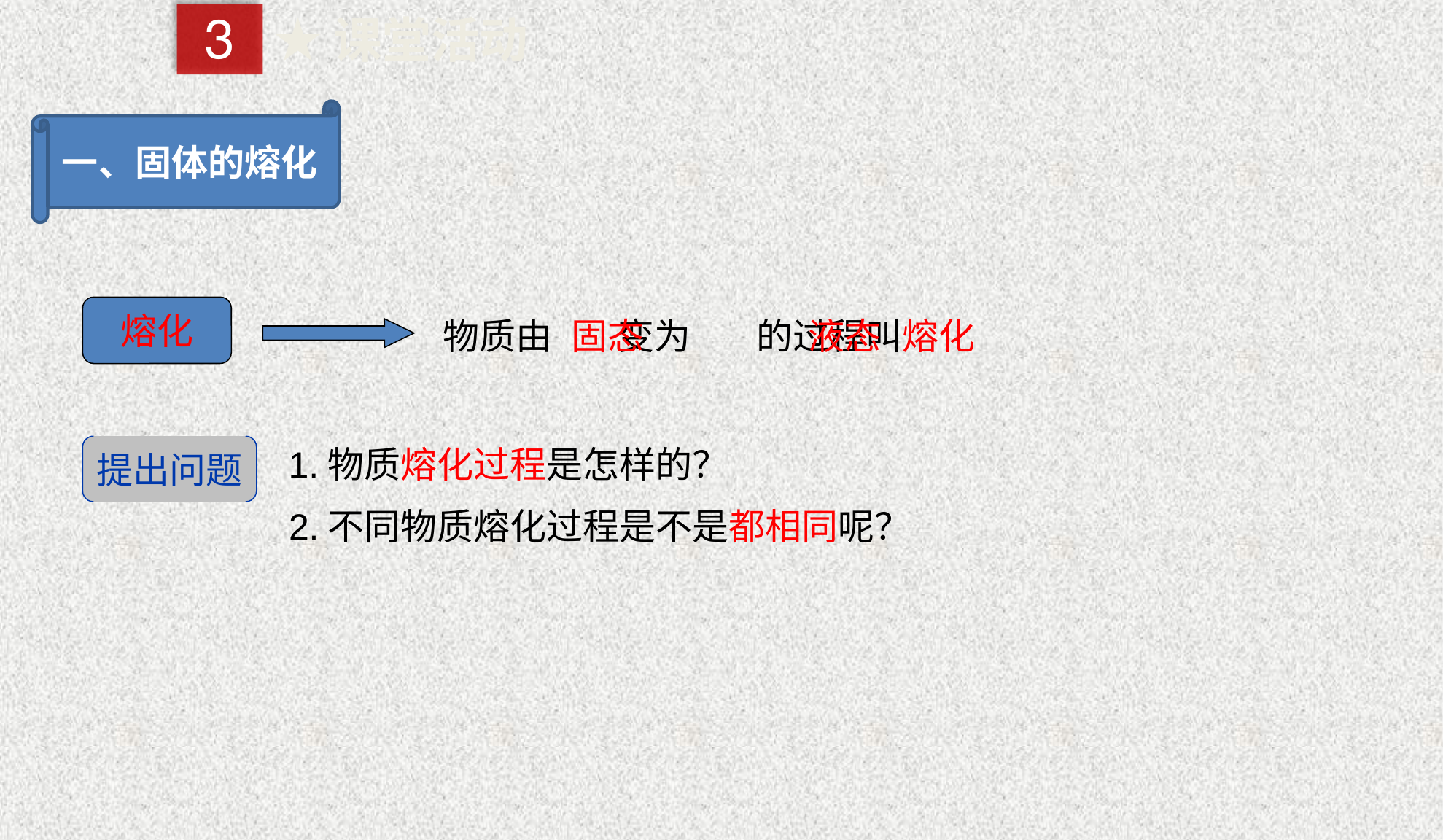

3
★课堂活动
一、固体的熔化
熔化
液态
物质由        变为        的过程叫熔化
固态

1.物质熔化过程是怎样的？
提出问题
2.不同物质熔化过程是不是都相同呢？